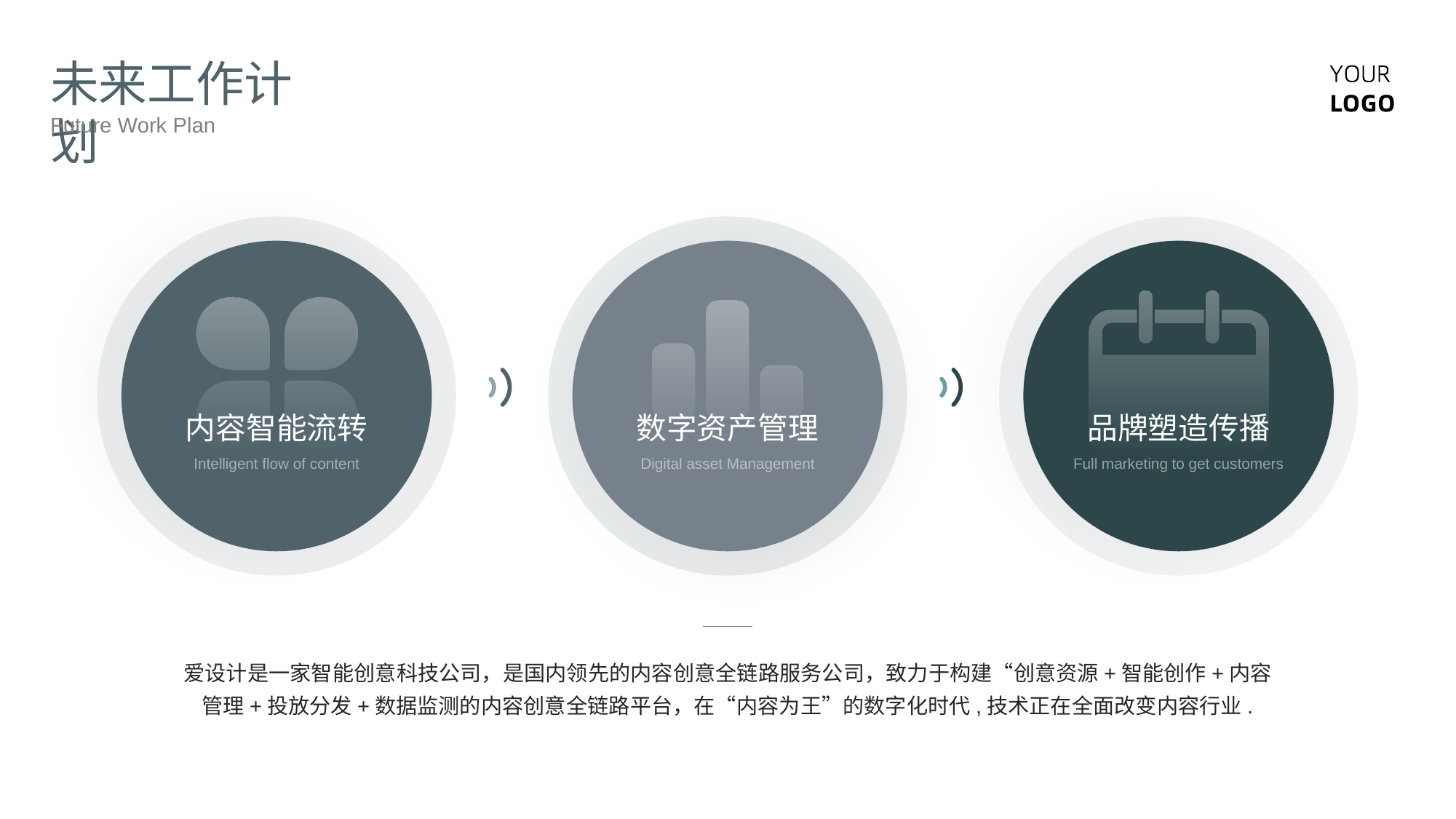

未来工作计划

Future Work Plan

内容智能流转
数字资产管理
品牌塑造传播
Intelligent flow of content
Digital asset Management
Full marketing to get customers
爱设计是一家智能创意科技公司，是国内领先的内容创意全链路服务公司，致力于构建“创意资源+智能创作+内容
管理+投放分发+数据监测的内容创意全链路平台，在“内容为王”的数字化时代,技术正在全面改变内容行业.